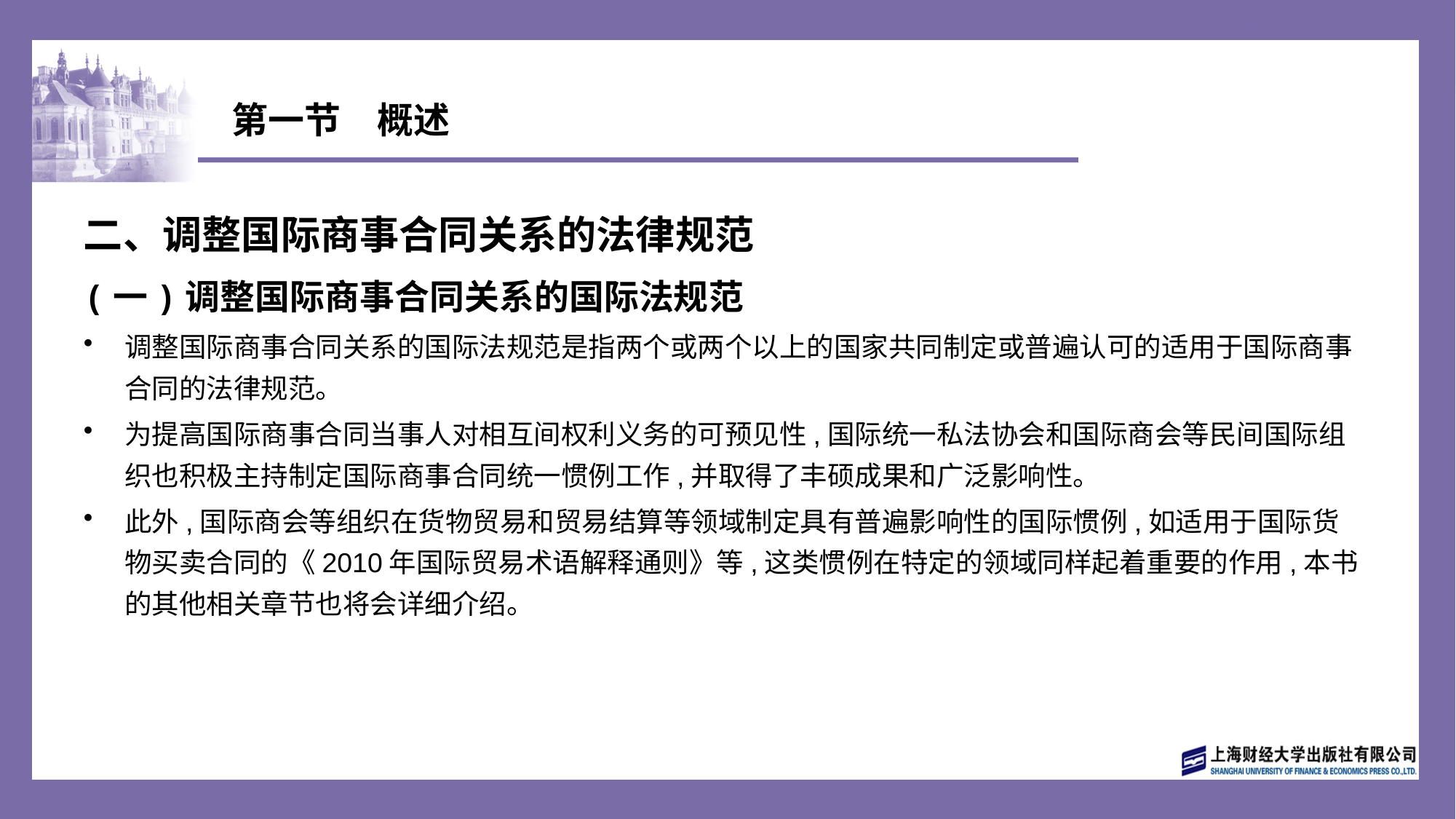

# 第一节　概述
二、调整国际商事合同关系的法律规范
(一)调整国际商事合同关系的国际法规范
调整国际商事合同关系的国际法规范是指两个或两个以上的国家共同制定或普遍认可的适用于国际商事合同的法律规范。
为提高国际商事合同当事人对相互间权利义务的可预见性,国际统一私法协会和国际商会等民间国际组织也积极主持制定国际商事合同统一惯例工作,并取得了丰硕成果和广泛影响性。
此外,国际商会等组织在货物贸易和贸易结算等领域制定具有普遍影响性的国际惯例,如适用于国际货物买卖合同的《2010年国际贸易术语解释通则》等,这类惯例在特定的领域同样起着重要的作用,本书的其他相关章节也将会详细介绍。